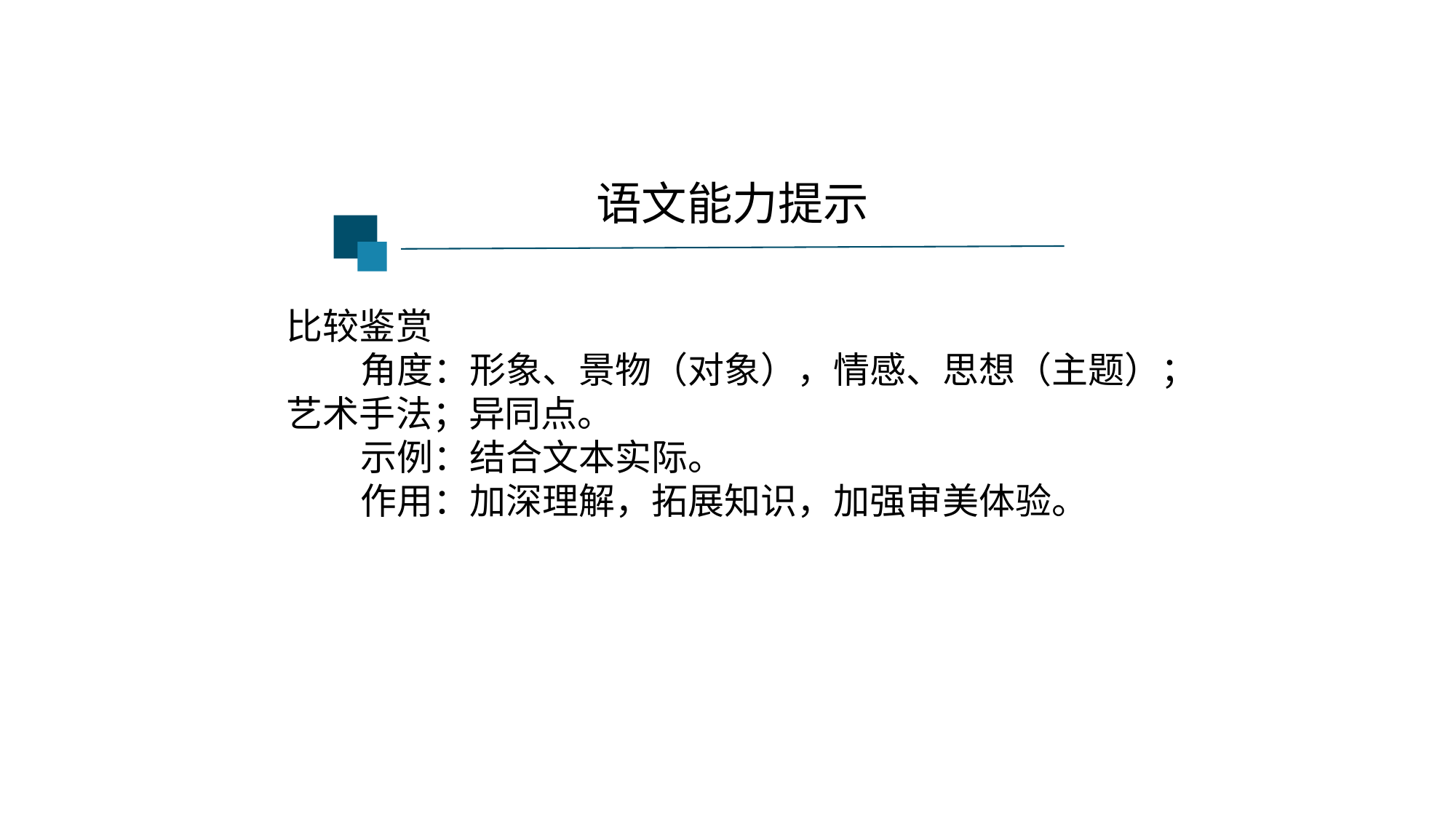

语文能力提示

比较鉴赏
        角度：形象、景物（对象），情感、思想（主题）；艺术手法；异同点。
        示例：结合文本实际。
        作用：加深理解，拓展知识，加强审美体验。